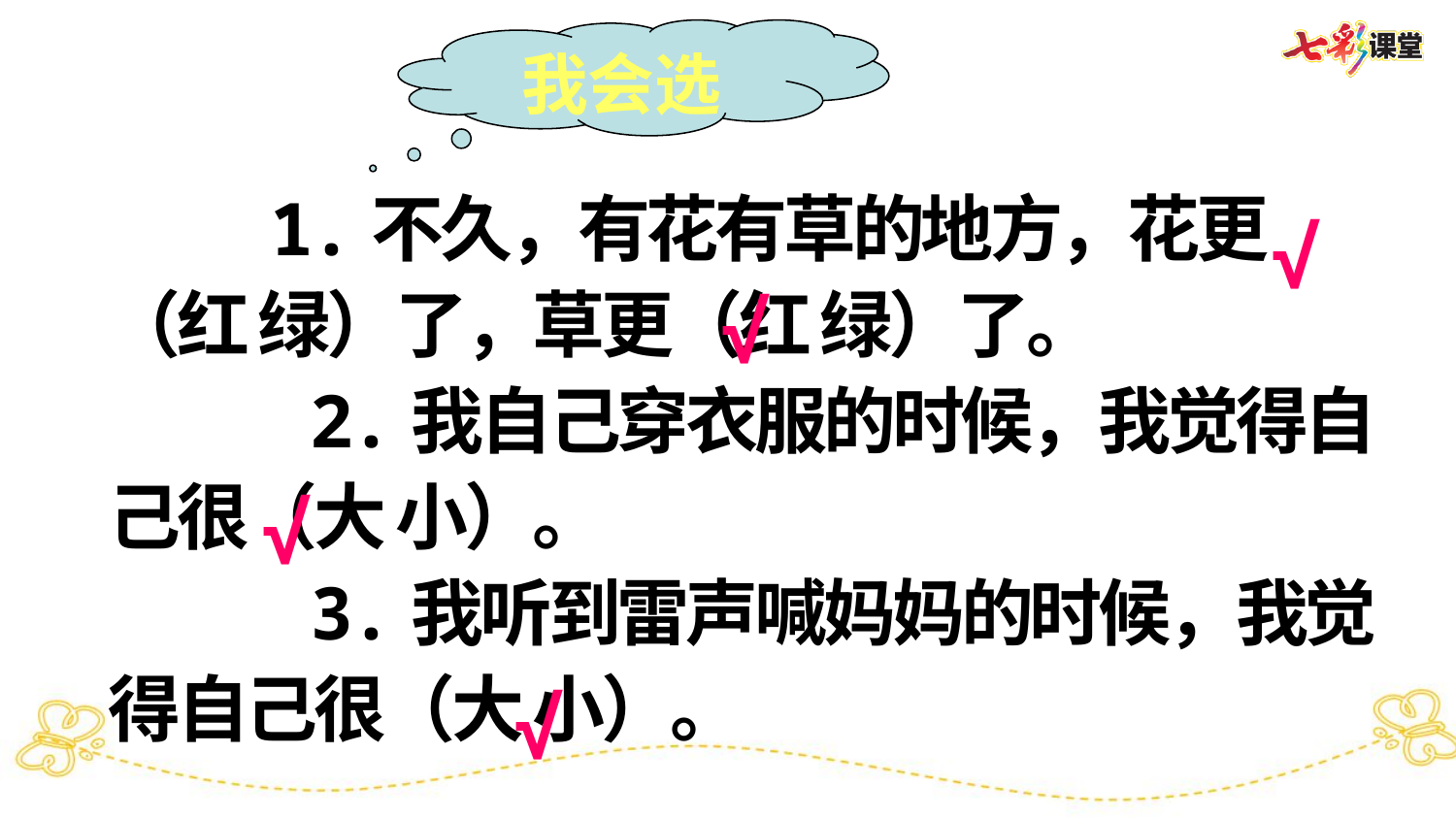

我会选
    1.不久，有花有草的地方，花更（红 绿）了，草更（红 绿）了。
     2.我自己穿衣服的时候，我觉得自己很（大 小）。
     3.我听到雷声喊妈妈的时候，我觉得自己很（大 小）。
√
√
√
√